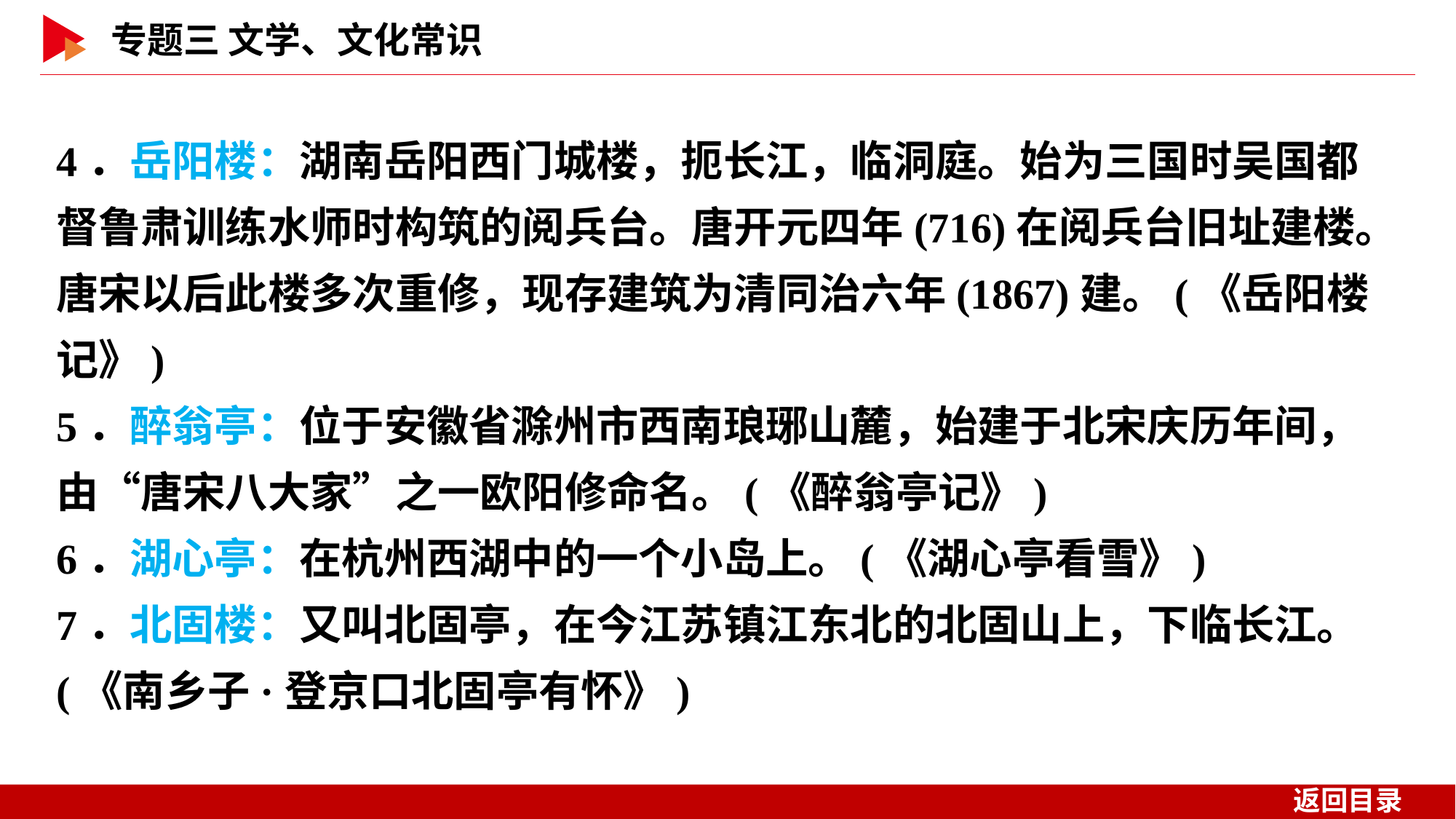

4．岳阳楼：湖南岳阳西门城楼，扼长江，临洞庭。始为三国时吴国都督鲁肃训练水师时构筑的阅兵台。唐开元四年(716)在阅兵台旧址建楼。唐宋以后此楼多次重修，现存建筑为清同治六年(1867)建。(《岳阳楼记》)
5．醉翁亭：位于安徽省滁州市西南琅琊山麓，始建于北宋庆历年间，由“唐宋八大家”之一欧阳修命名。(《醉翁亭记》)
6．湖心亭：在杭州西湖中的一个小岛上。(《湖心亭看雪》)
7．北固楼：又叫北固亭，在今江苏镇江东北的北固山上，下临长江。(《南乡子·登京口北固亭有怀》)